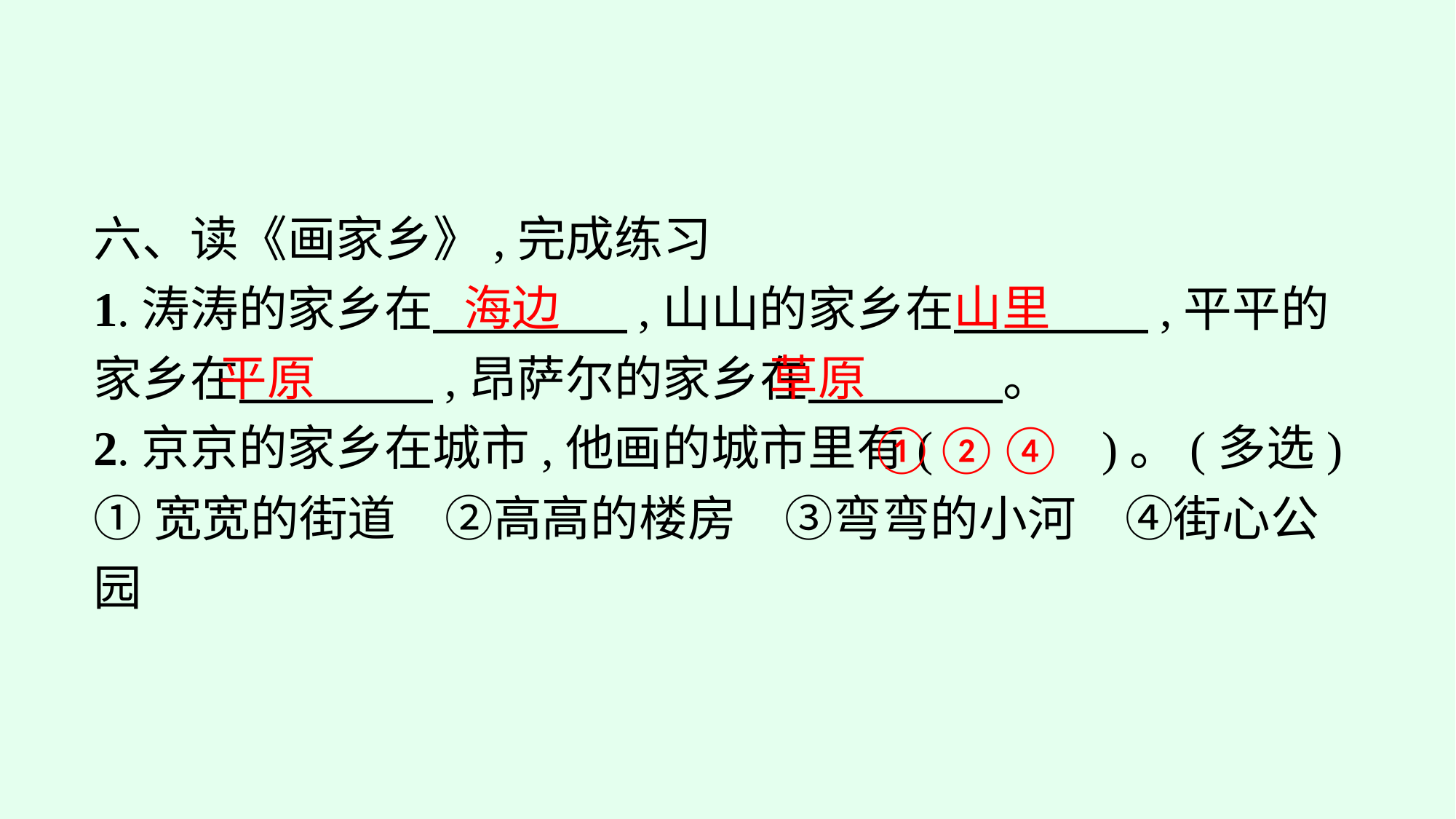

六、读《画家乡》,完成练习
1.涛涛的家乡在　　　　,山山的家乡在　　　　,平平的家乡在　　　　,昂萨尔的家乡在　　　　。
2.京京的家乡在城市,他画的城市里有(　　　)。(多选)
①宽宽的街道　②高高的楼房　③弯弯的小河　④街心公园
山里
海边
草原
平原
①②④